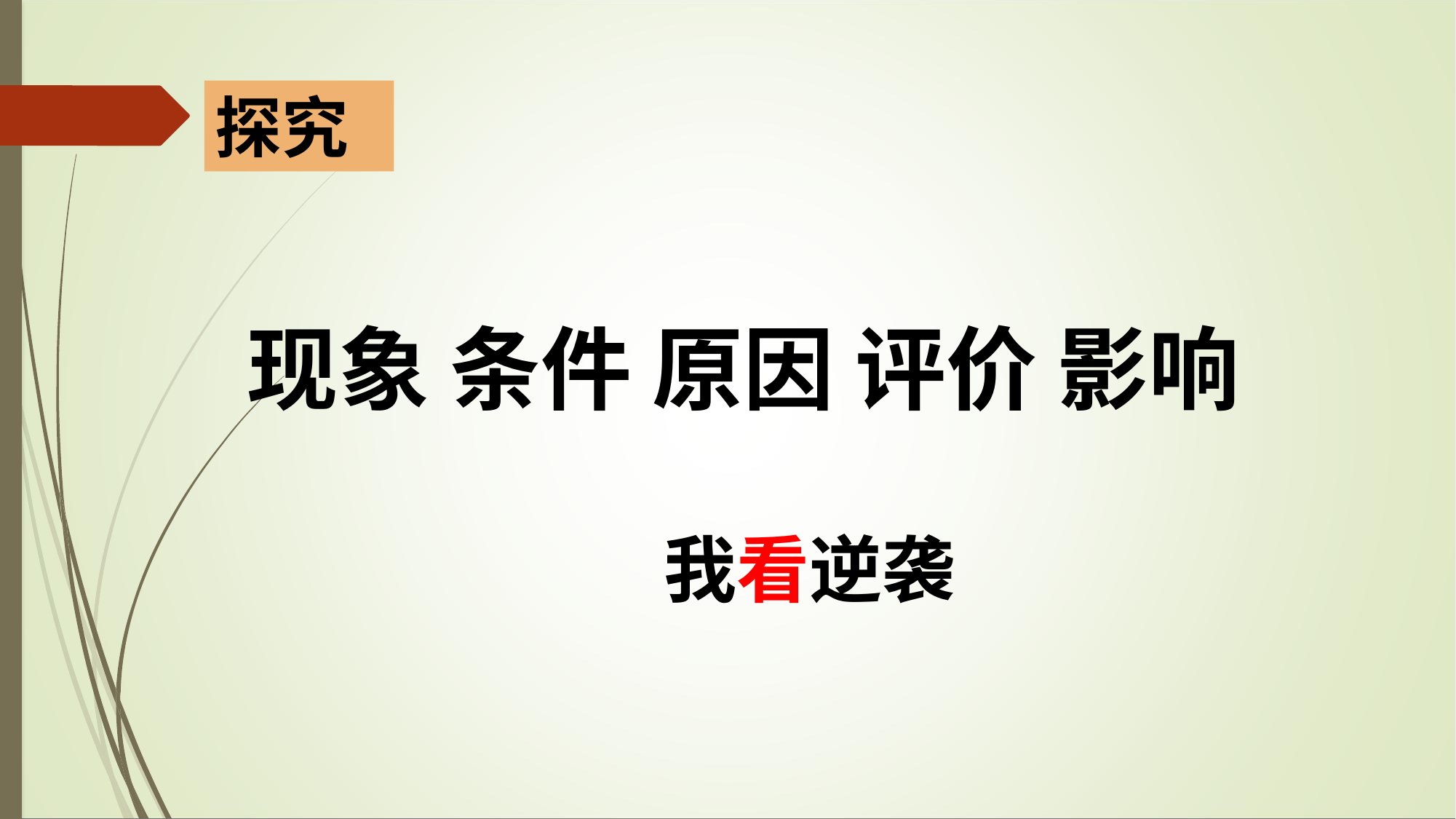

探究
现象 条件 原因 评价 影响
我看逆袭